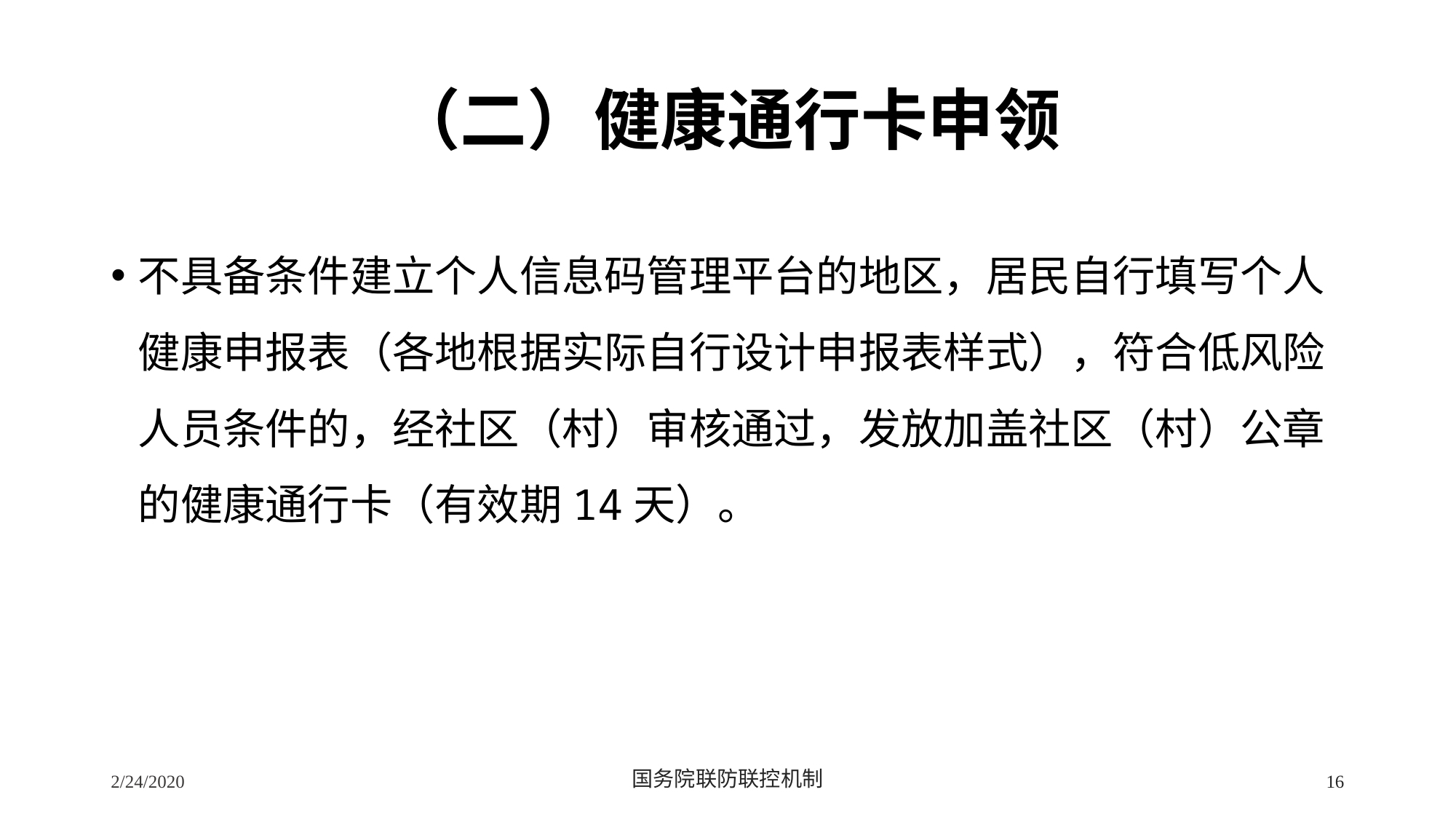

# （二）健康通行卡申领
不具备条件建立个人信息码管理平台的地区，居民自行填写个人健康申报表（各地根据实际自行设计申报表样式），符合低风险人员条件的，经社区（村）审核通过，发放加盖社区（村）公章的健康通行卡（有效期14天）。
2/24/2020
国务院联防联控机制
16